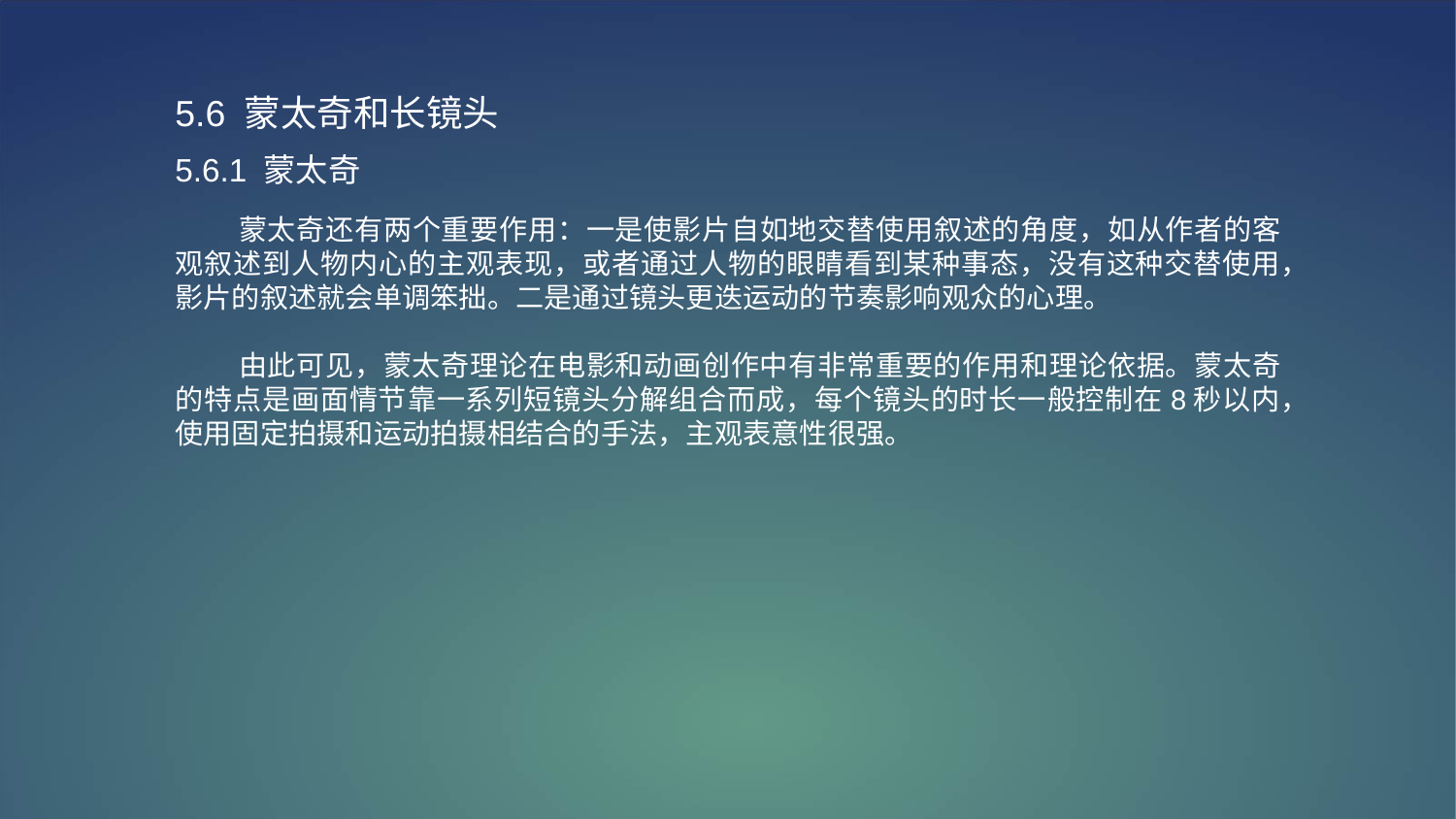

5.6 蒙太奇和长镜头
5.6.1 蒙太奇
  蒙太奇还有两个重要作用：一是使影片自如地交替使用叙述的角度，如从作者的客观叙述到人物内心的主观表现，或者通过人物的眼睛看到某种事态，没有这种交替使用，影片的叙述就会单调笨拙。二是通过镜头更迭运动的节奏影响观众的心理。

  由此可见，蒙太奇理论在电影和动画创作中有非常重要的作用和理论依据。蒙太奇的特点是画面情节靠一系列短镜头分解组合而成，每个镜头的时长一般控制在8秒以内，使用固定拍摄和运动拍摄相结合的手法，主观表意性很强。